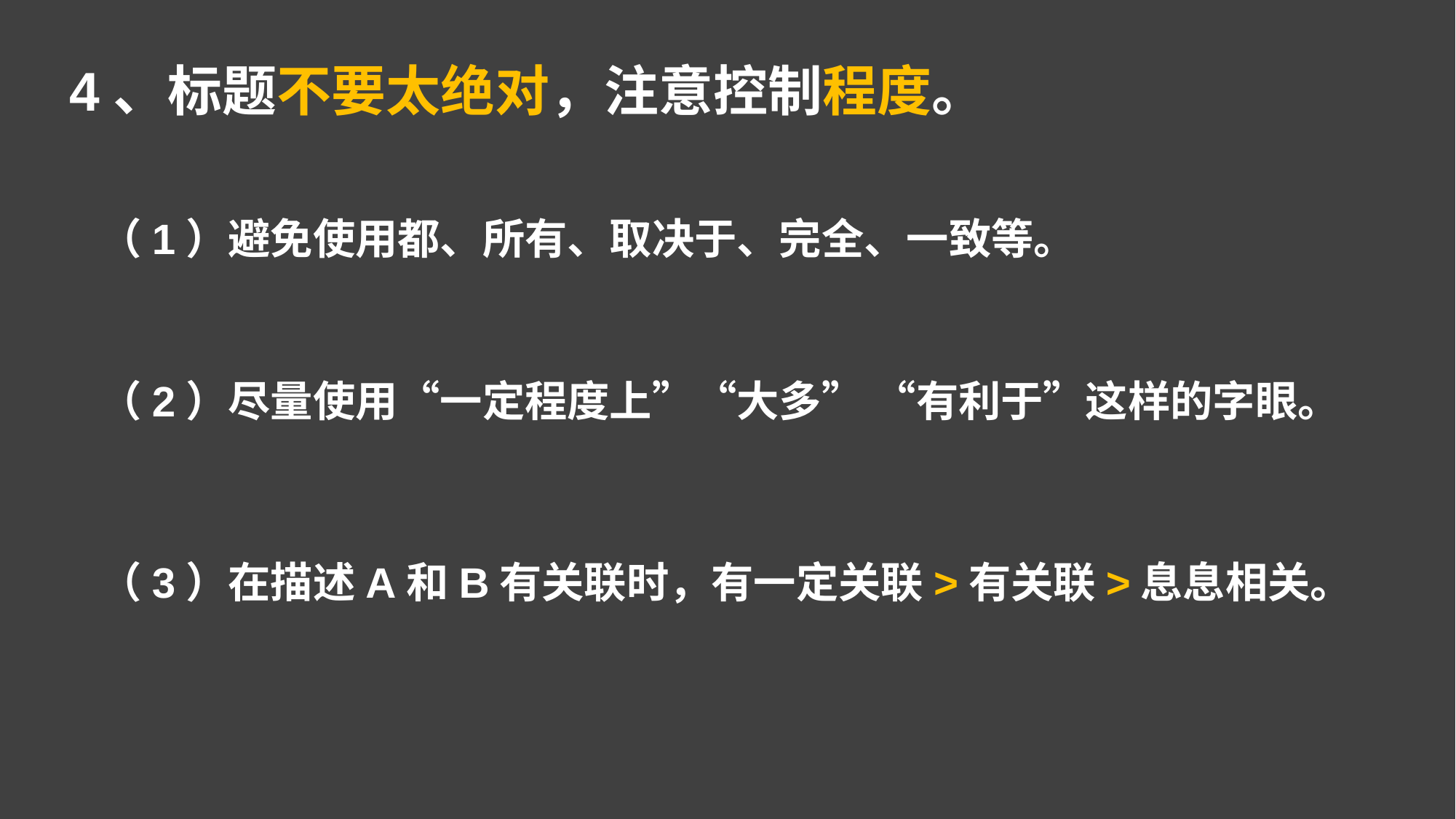

4、标题不要太绝对，注意控制程度。
（1）避免使用都、所有、取决于、完全、一致等。
（2）尽量使用“一定程度上”“大多” “有利于”这样的字眼。
（3）在描述A和B有关联时，有一定关联>有关联>息息相关。